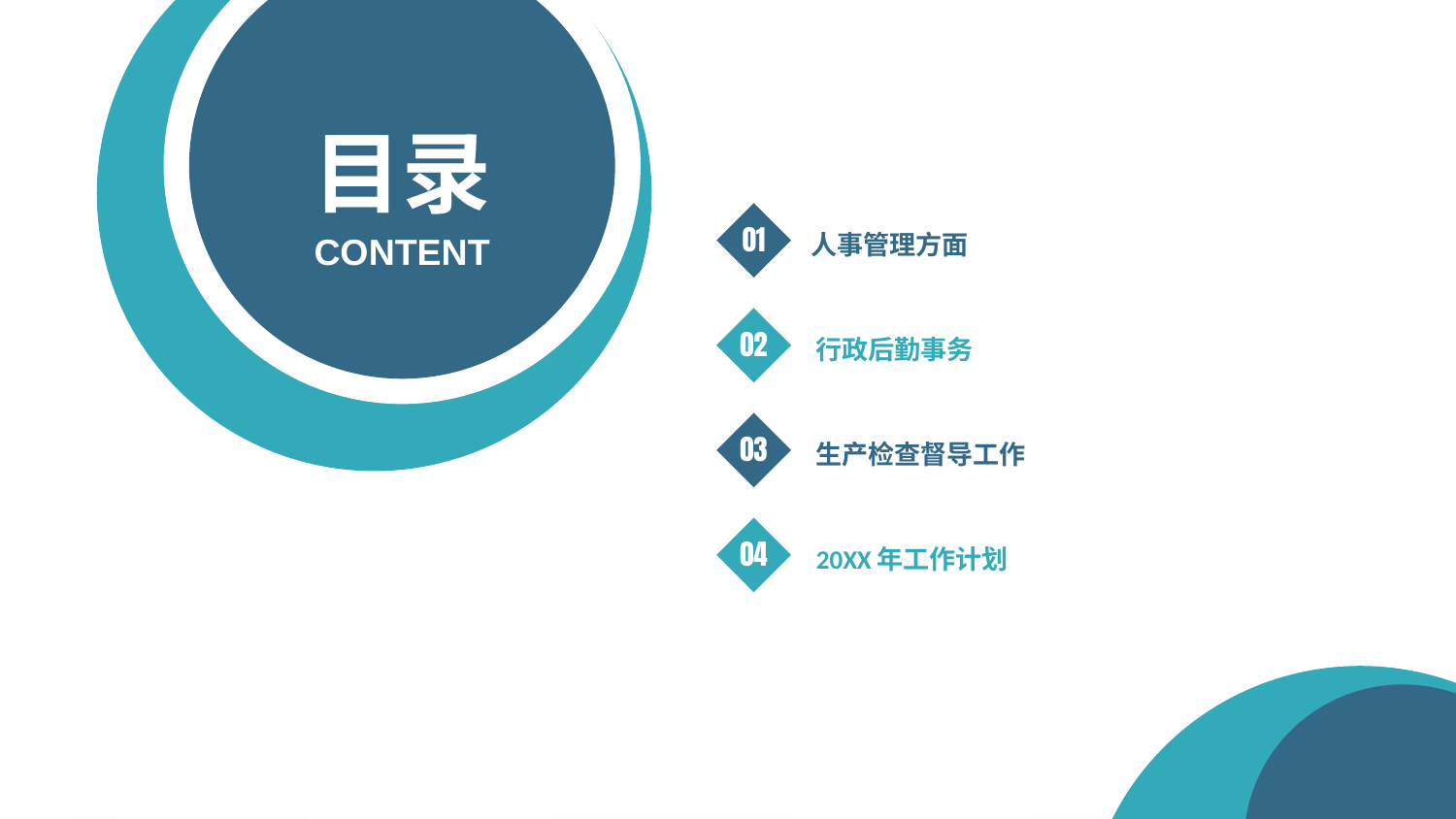

目录
CONTENT

01
人事管理方面

02
行政后勤事务

03
生产检查督导工作

04
20XX年工作计划